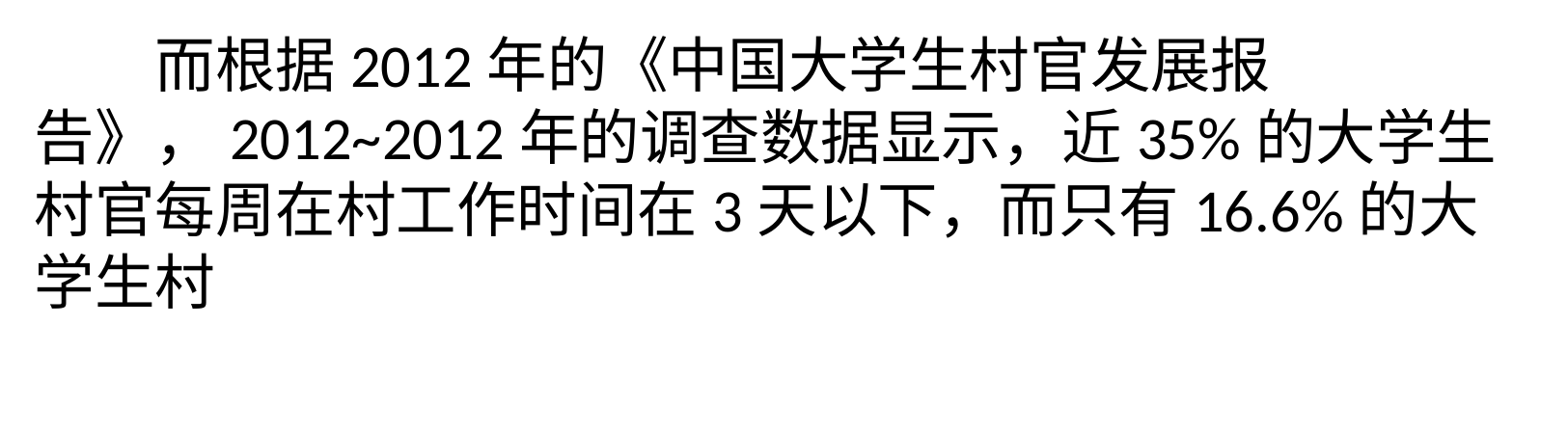

而根据2012年的《中国大学生村官发展报告》，2012~2012年的调查数据显示，近35%的大学生村官每周在村工作时间在3天以下，而只有16.6%的大学生村